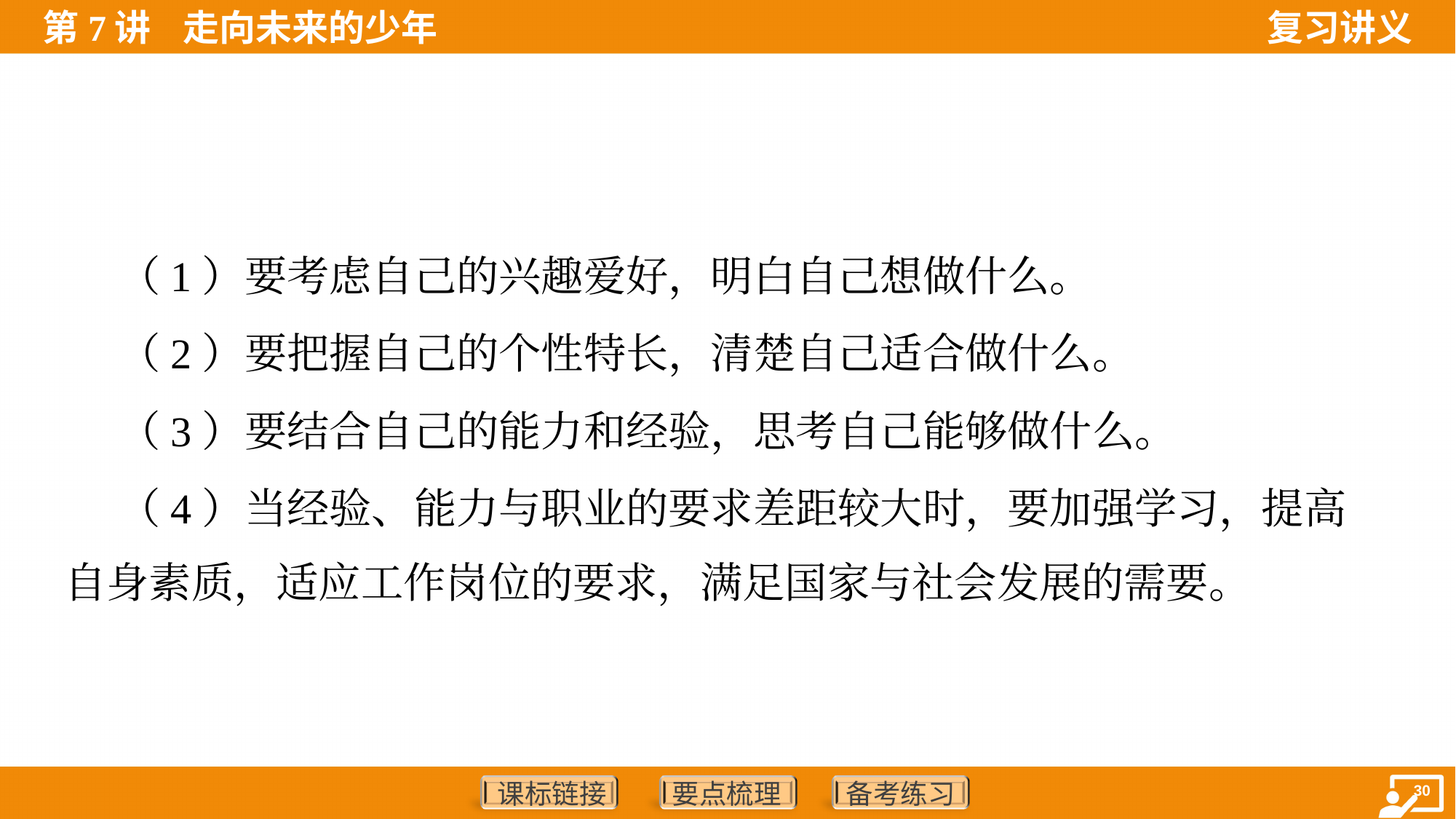

（1）要考虑自己的兴趣爱好，明白自己想做什么。
    （2）要把握自己的个性特长，清楚自己适合做什么。
    （3）要结合自己的能力和经验，思考自己能够做什么。
    （4）当经验、能力与职业的要求差距较大时，要加强学习，提高
自身素质，适应工作岗位的要求，满足国家与社会发展的需要。